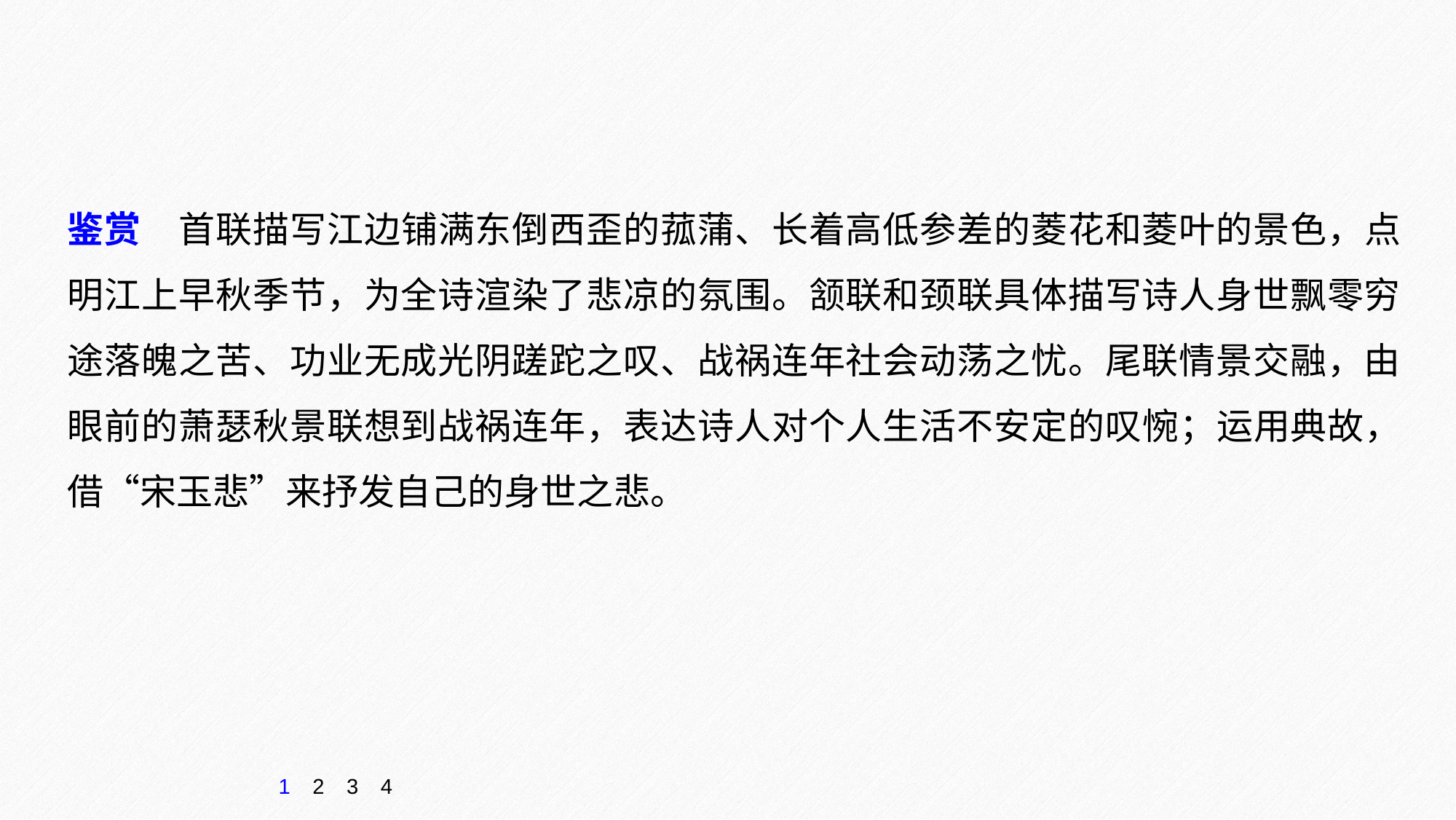

鉴赏　首联描写江边铺满东倒西歪的菰蒲、长着高低参差的菱花和菱叶的景色，点明江上早秋季节，为全诗渲染了悲凉的氛围。颔联和颈联具体描写诗人身世飘零穷途落魄之苦、功业无成光阴蹉跎之叹、战祸连年社会动荡之忧。尾联情景交融，由眼前的萧瑟秋景联想到战祸连年，表达诗人对个人生活不安定的叹惋；运用典故，借“宋玉悲”来抒发自己的身世之悲。
1
2
3
4